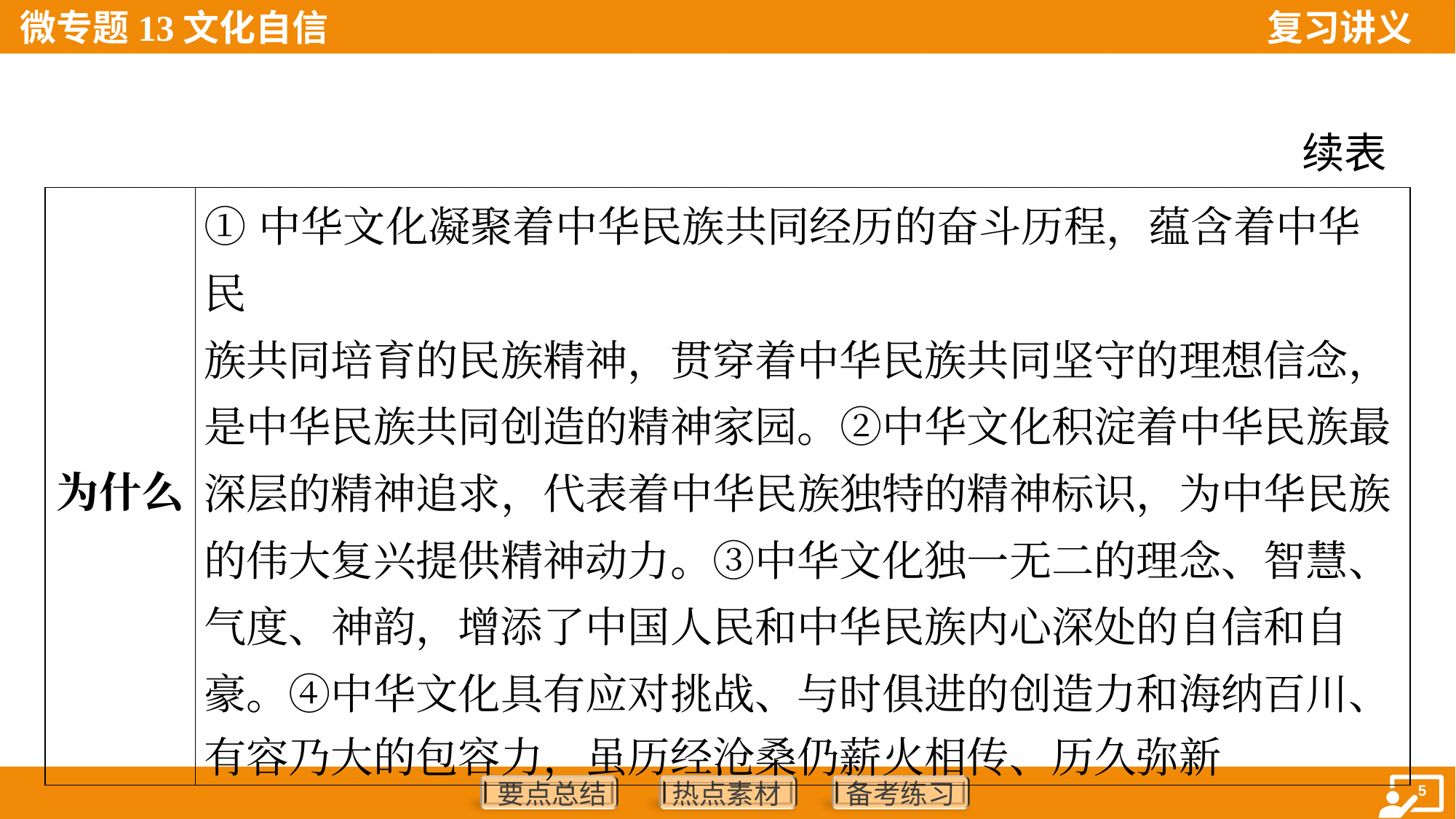

续表
| 为什么 | ①中华文化凝聚着中华民族共同经历的奋斗历程，蕴含着中华民 族共同培育的民族精神，贯穿着中华民族共同坚守的理想信念， 是中华民族共同创造的精神家园。②中华文化积淀着中华民族最 深层的精神追求，代表着中华民族独特的精神标识，为中华民族 的伟大复兴提供精神动力。③中华文化独一无二的理念、智慧、 气度、神韵，增添了中国人民和中华民族内心深处的自信和自 豪。④中华文化具有应对挑战、与时俱进的创造力和海纳百川、 有容乃大的包容力，虽历经沧桑仍薪火相传、历久弥新 |
| --- | --- |